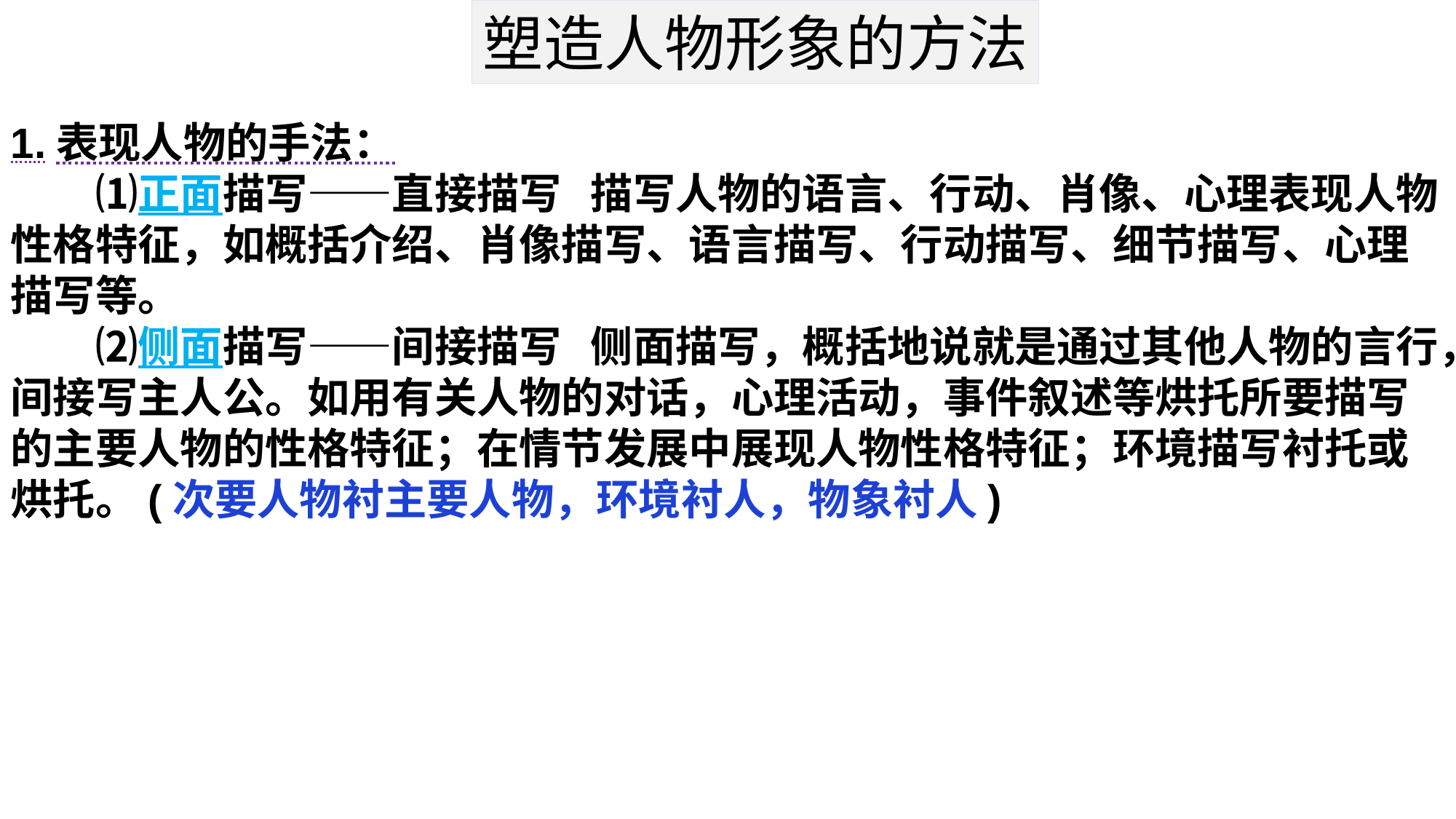

塑造人物形象的方法
1.表现人物的手法：
　　⑴正面描写——直接描写   描写人物的语言、行动、肖像、心理表现人物性格特征，如概括介绍、肖像描写、语言描写、行动描写、细节描写、心理描写等。
　　⑵侧面描写——间接描写   侧面描写，概括地说就是通过其他人物的言行，间接写主人公。如用有关人物的对话，心理活动，事件叙述等烘托所要描写的主要人物的性格特征；在情节发展中展现人物性格特征；环境描写衬托或烘托。(次要人物衬主要人物，环境衬人，物象衬人)